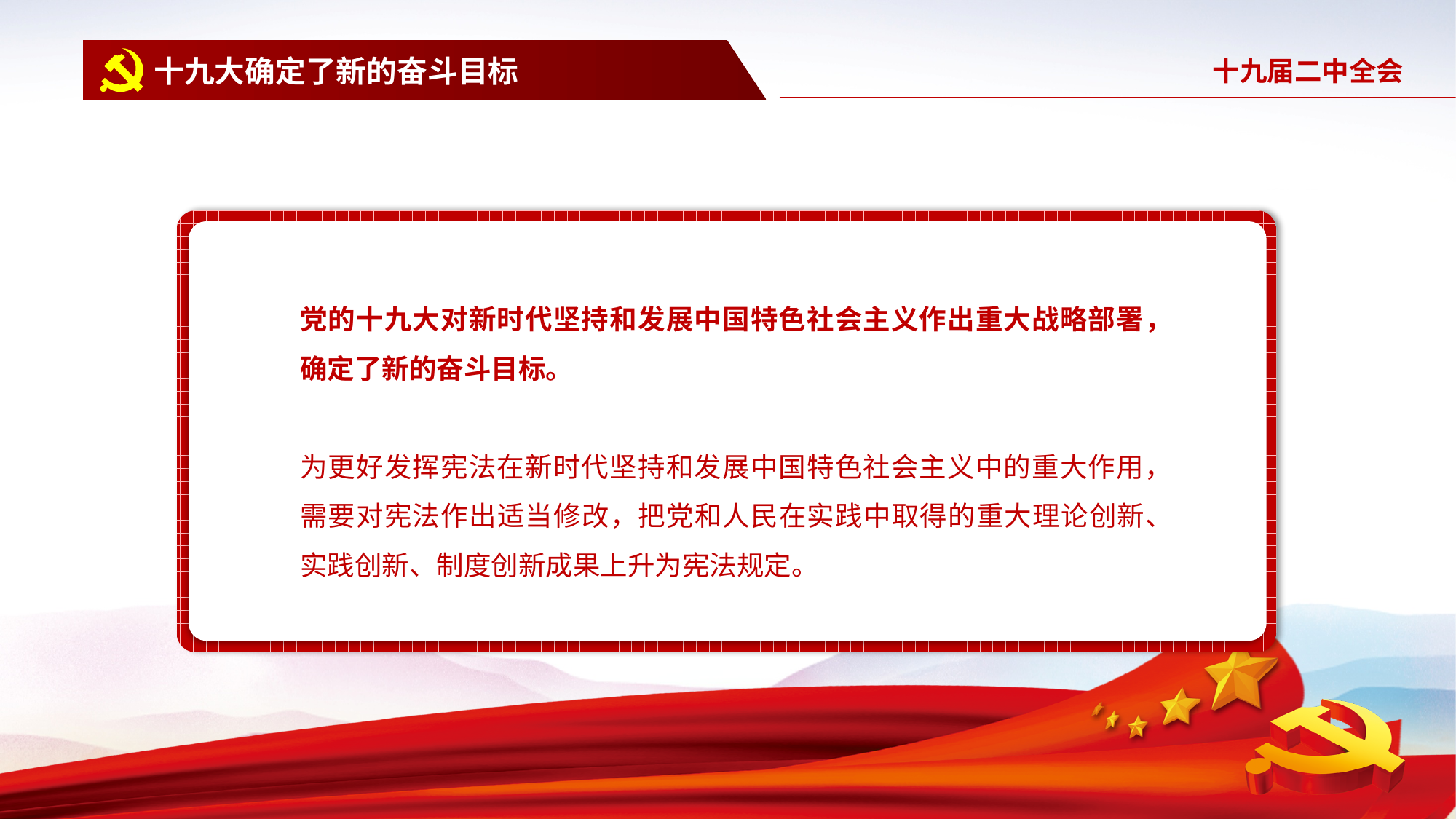

十九大确定了新的奋斗目标

党的十九大对新时代坚持和发展中国特色社会主义作出重大战略部署，确定了新的奋斗目标。

为更好发挥宪法在新时代坚持和发展中国特色社会主义中的重大作用，需要对宪法作出适当修改，把党和人民在实践中取得的重大理论创新、实践创新、制度创新成果上升为宪法规定。